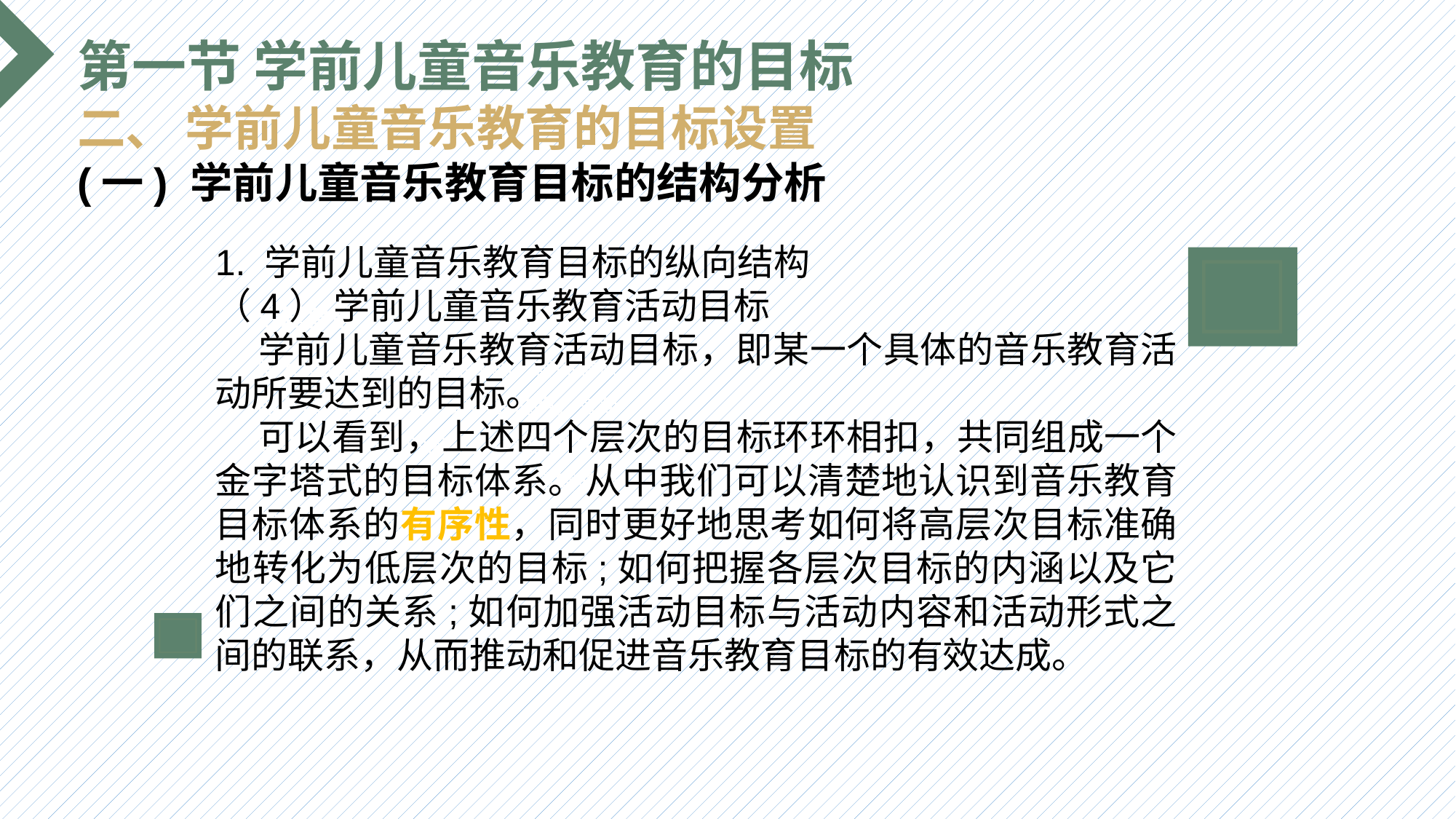

第一节 学前儿童音乐教育的目标
二、 学前儿童音乐教育的目标设置
(一) 学前儿童音乐教育目标的结构分析

1. 学前儿童音乐教育目标的纵向结构
（4） 学前儿童音乐教育活动目标
    学前儿童音乐教育活动目标，即某一个具体的音乐教育活动所要达到的目标。
    可以看到，上述四个层次的目标环环相扣，共同组成一个金字塔式的目标体系。从中我们可以清楚地认识到音乐教育目标体系的有序性，同时更好地思考如何将高层次目标准确地转化为低层次的目标;如何把握各层次目标的内涵以及它们之间的关系;如何加强活动目标与活动内容和活动形式之间的联系，从而推动和促进音乐教育目标的有效达成。

选题背景
输入您的内容，请简要说明，言简意赅即可输入您的内容，请简要说明，言简意赅即可输入您的内容，请简要说明，言简意赅即可输入您的内容，请简要说明，言简意赅即可